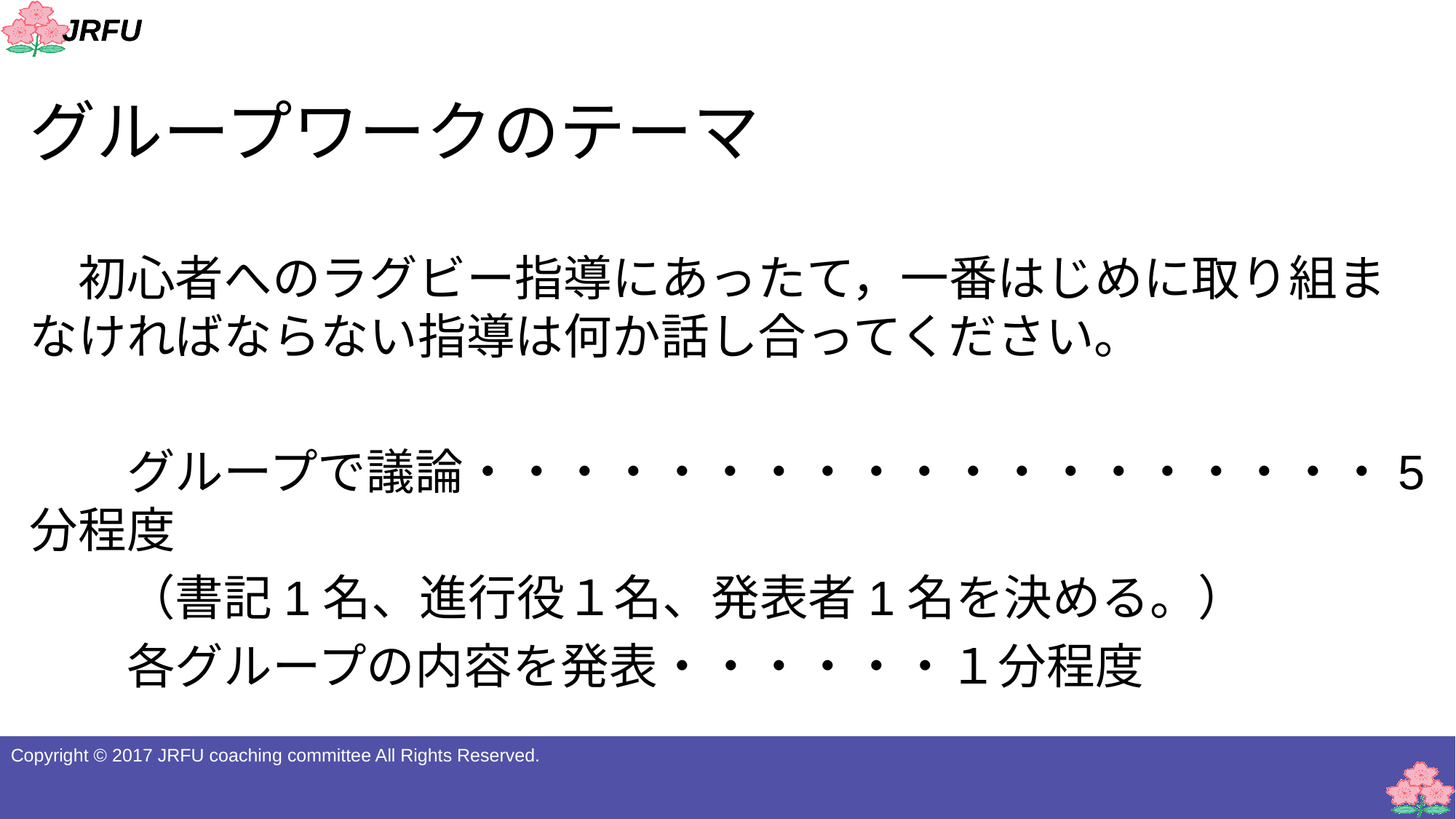

グループワークのテーマ

　初心者へのラグビー指導にあったて，一番はじめに取り組まなければならない指導は何か話し合ってください。

　　グループで議論・・・・・・・・・・・・・・・・・・・5分程度
　　（書記1名、進行役１名、発表者1名を決める。）
　　各グループの内容を発表・・・・・・１分程度
Copyright © 2017 JRFU coaching committee All Rights Reserved.